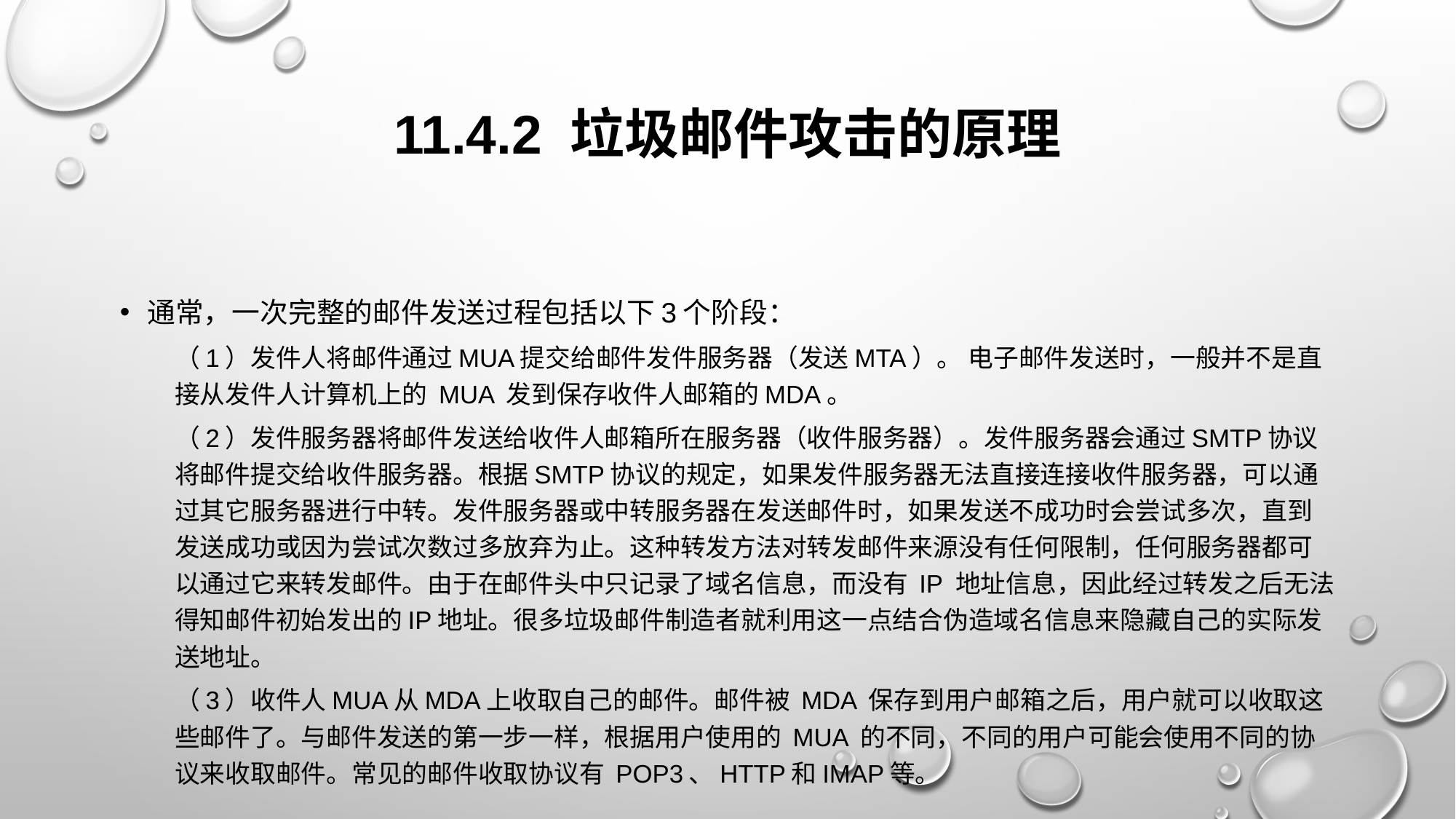

# 11.4.2 垃圾邮件攻击的原理
通常，一次完整的邮件发送过程包括以下3个阶段：
（1）发件人将邮件通过MUA提交给邮件发件服务器（发送MTA）。 电子邮件发送时，一般并不是直接从发件人计算机上的 MUA 发到保存收件人邮箱的MDA。
（2）发件服务器将邮件发送给收件人邮箱所在服务器（收件服务器）。发件服务器会通过SMTP协议将邮件提交给收件服务器。根据SMTP协议的规定，如果发件服务器无法直接连接收件服务器，可以通过其它服务器进行中转。发件服务器或中转服务器在发送邮件时，如果发送不成功时会尝试多次，直到发送成功或因为尝试次数过多放弃为止。这种转发方法对转发邮件来源没有任何限制，任何服务器都可以通过它来转发邮件。由于在邮件头中只记录了域名信息，而没有 IP 地址信息，因此经过转发之后无法得知邮件初始发出的IP地址。很多垃圾邮件制造者就利用这一点结合伪造域名信息来隐藏自己的实际发送地址。
（3）收件人MUA从MDA上收取自己的邮件。邮件被 MDA 保存到用户邮箱之后，用户就可以收取这些邮件了。与邮件发送的第一步一样，根据用户使用的 MUA 的不同，不同的用户可能会使用不同的协议来收取邮件。常见的邮件收取协议有 POP3、HTTP和IMAP等。